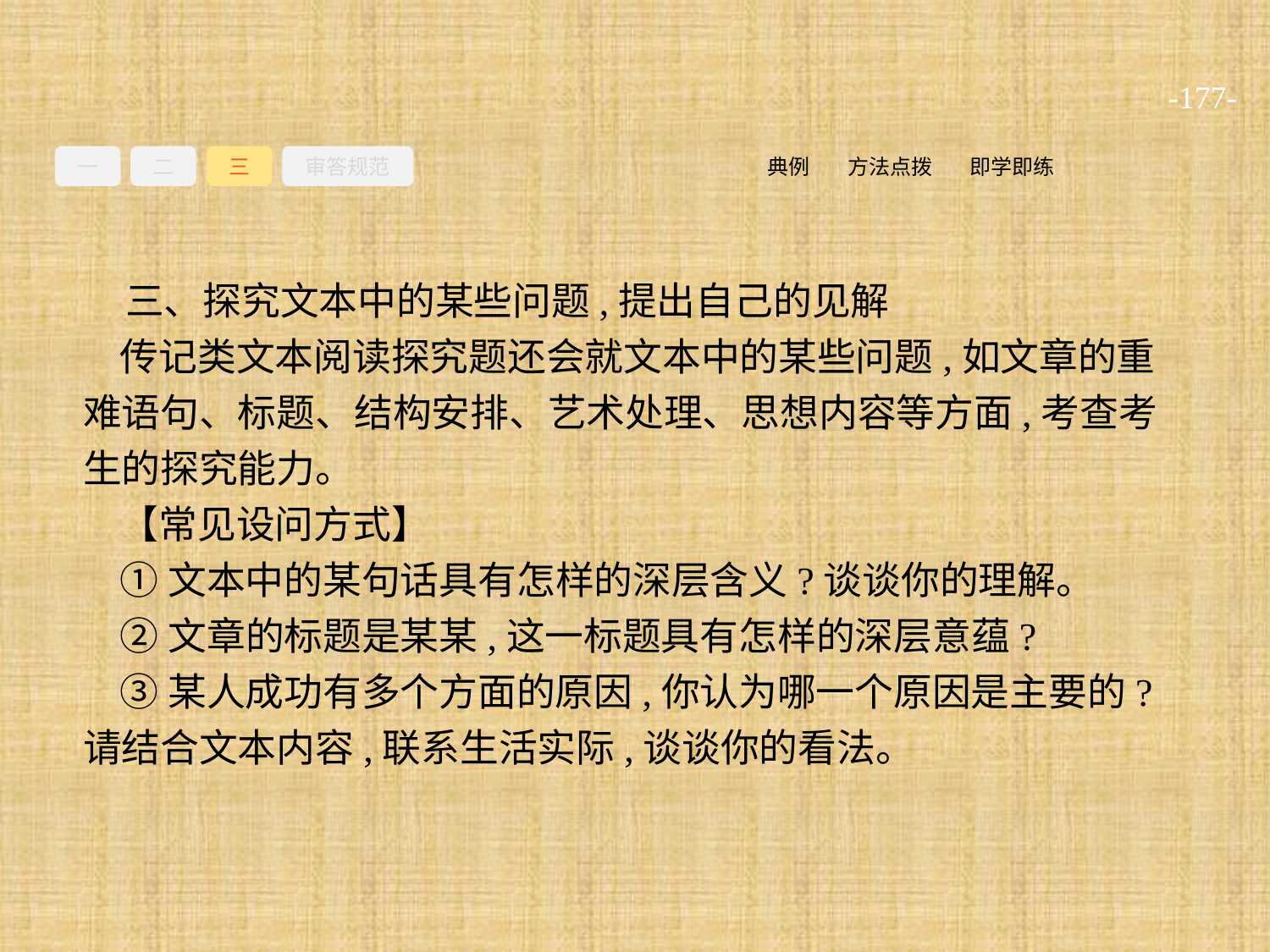

-177-
一
二
三
审答规范
即学即练
方法点拨
典例
三、探究文本中的某些问题,提出自己的见解
传记类文本阅读探究题还会就文本中的某些问题,如文章的重难语句、标题、结构安排、艺术处理、思想内容等方面,考查考生的探究能力。
【常见设问方式】
①文本中的某句话具有怎样的深层含义?谈谈你的理解。
②文章的标题是某某,这一标题具有怎样的深层意蕴?
③某人成功有多个方面的原因,你认为哪一个原因是主要的?请结合文本内容,联系生活实际,谈谈你的看法。